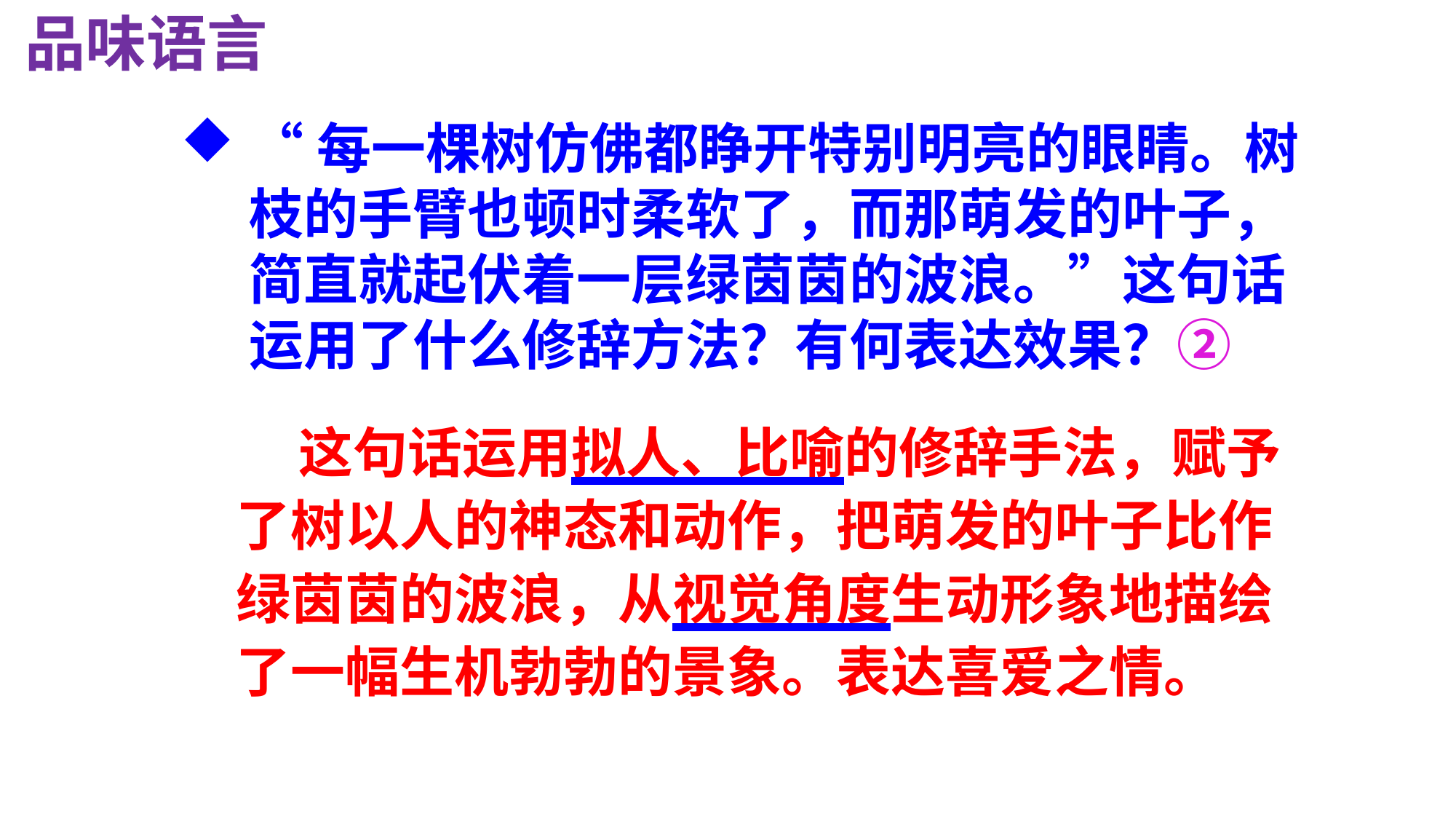

品味语言
“每一棵树仿佛都睁开特别明亮的眼睛。树枝的手臂也顿时柔软了，而那萌发的叶子，简直就起伏着一层绿茵茵的波浪。”这句话运用了什么修辞方法？有何表达效果？②
    这句话运用拟人、比喻的修辞手法，赋予了树以人的神态和动作，把萌发的叶子比作绿茵茵的波浪，从视觉角度生动形象地描绘了一幅生机勃勃的景象。表达喜爱之情。